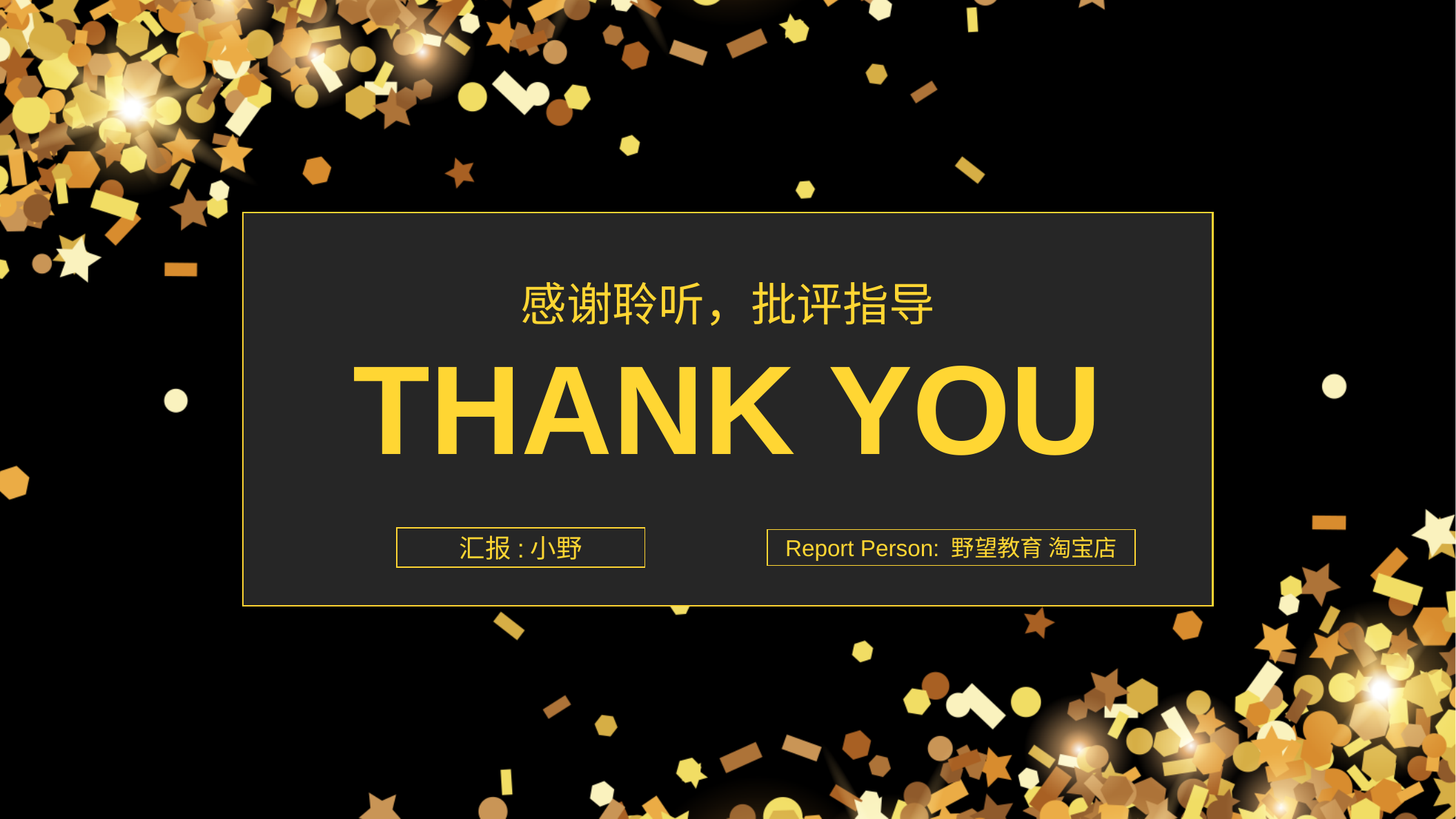

感谢聆听，批评指导
THANK YOU
汇报:小野
Report Person: 野望教育 淘宝店